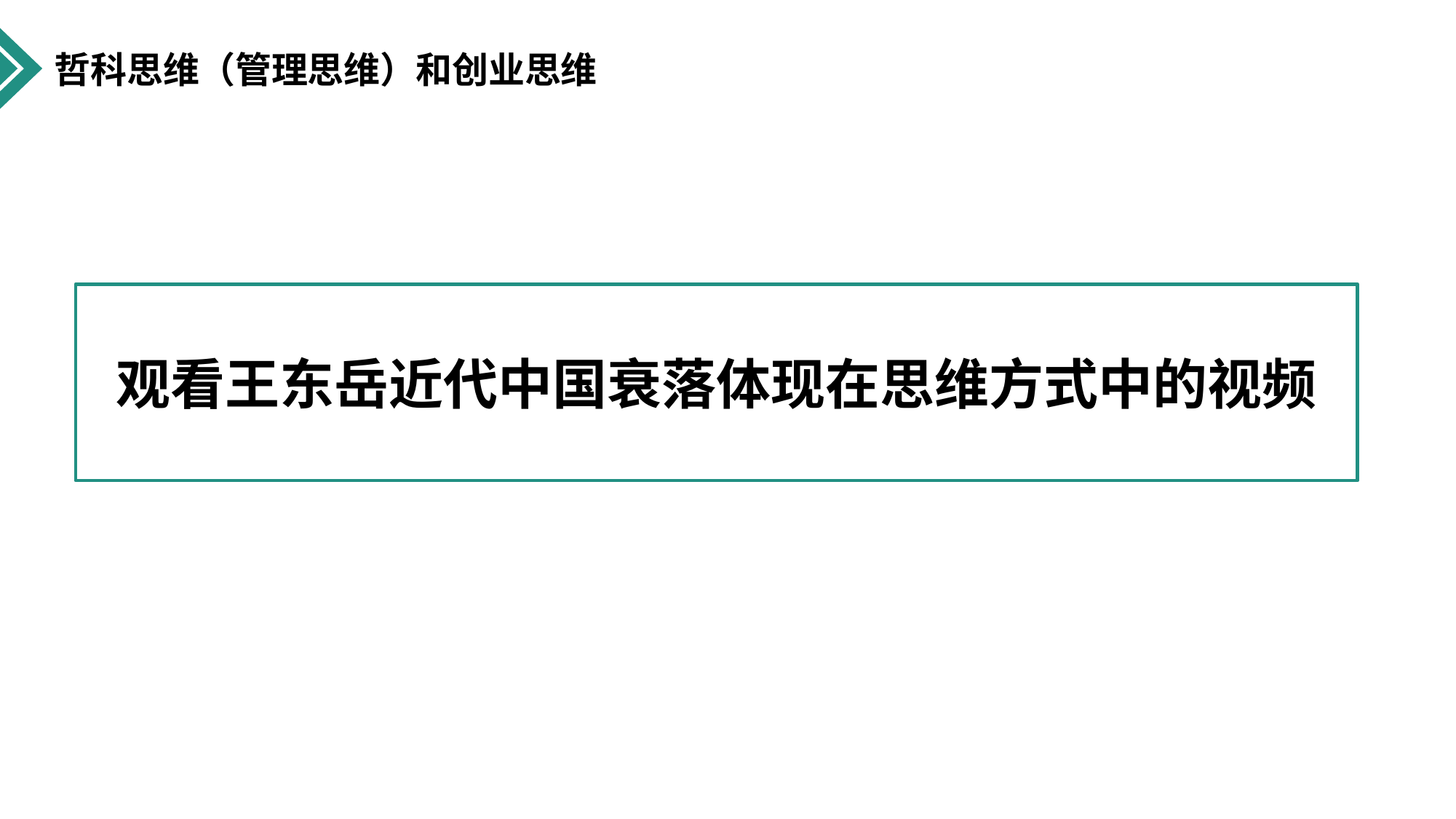

哲科思维（管理思维）和创业思维
观看王东岳近代中国衰落体现在思维方式中的视频